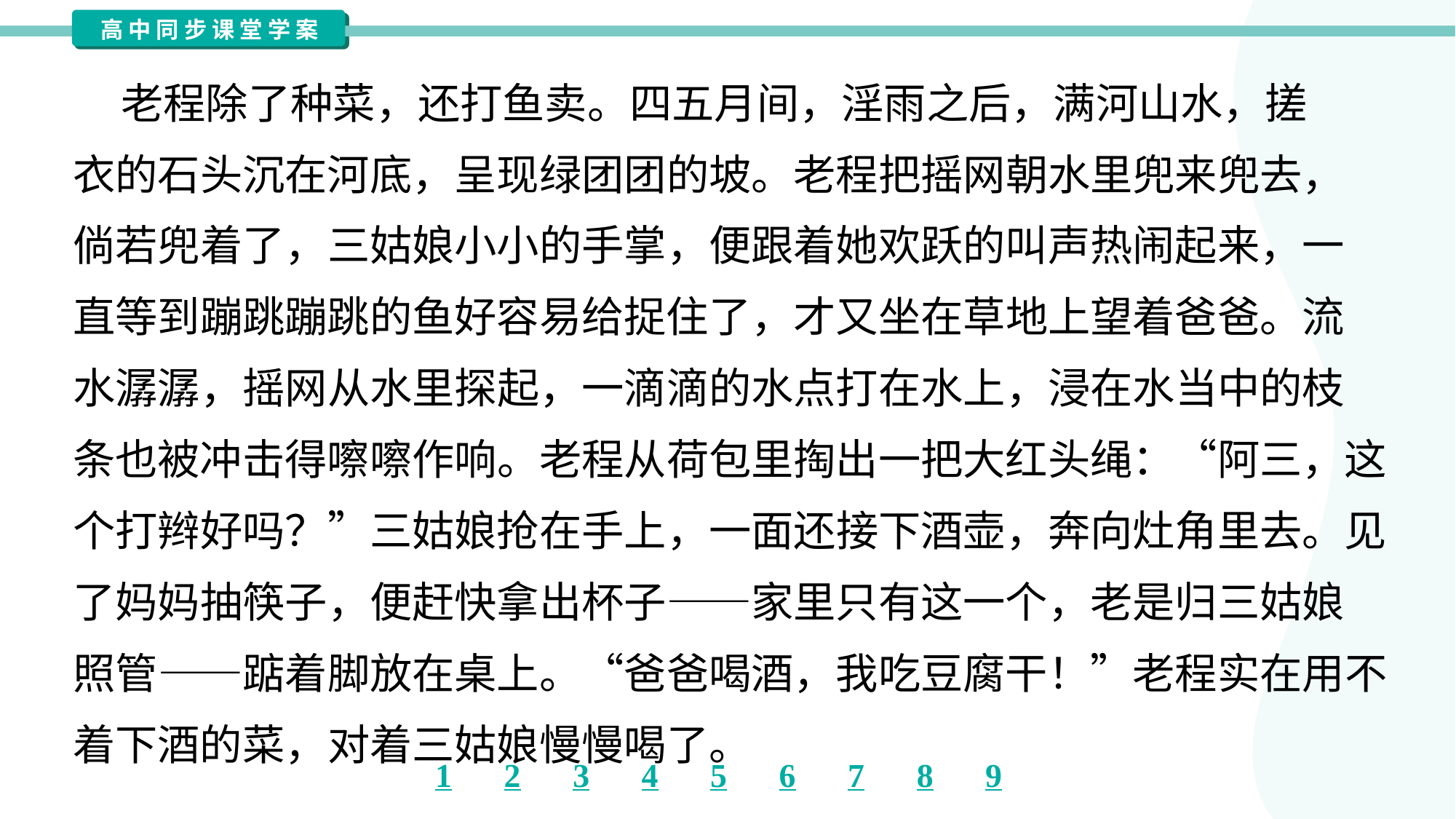

老程除了种菜，还打鱼卖。四五月间，淫雨之后，满河山水，搓
衣的石头沉在河底，呈现绿团团的坡。老程把摇网朝水里兜来兜去，
倘若兜着了，三姑娘小小的手掌，便跟着她欢跃的叫声热闹起来，一
直等到蹦跳蹦跳的鱼好容易给捉住了，才又坐在草地上望着爸爸。流
水潺潺，摇网从水里探起，一滴滴的水点打在水上，浸在水当中的枝
条也被冲击得嚓嚓作响。老程从荷包里掏出一把大红头绳：“阿三，这
个打辫好吗？”三姑娘抢在手上，一面还接下酒壶，奔向灶角里去。见
了妈妈抽筷子，便赶快拿出杯子——家里只有这一个，老是归三姑娘
照管——踮着脚放在桌上。“爸爸喝酒，我吃豆腐干！”老程实在用不
着下酒的菜，对着三姑娘慢慢喝了。